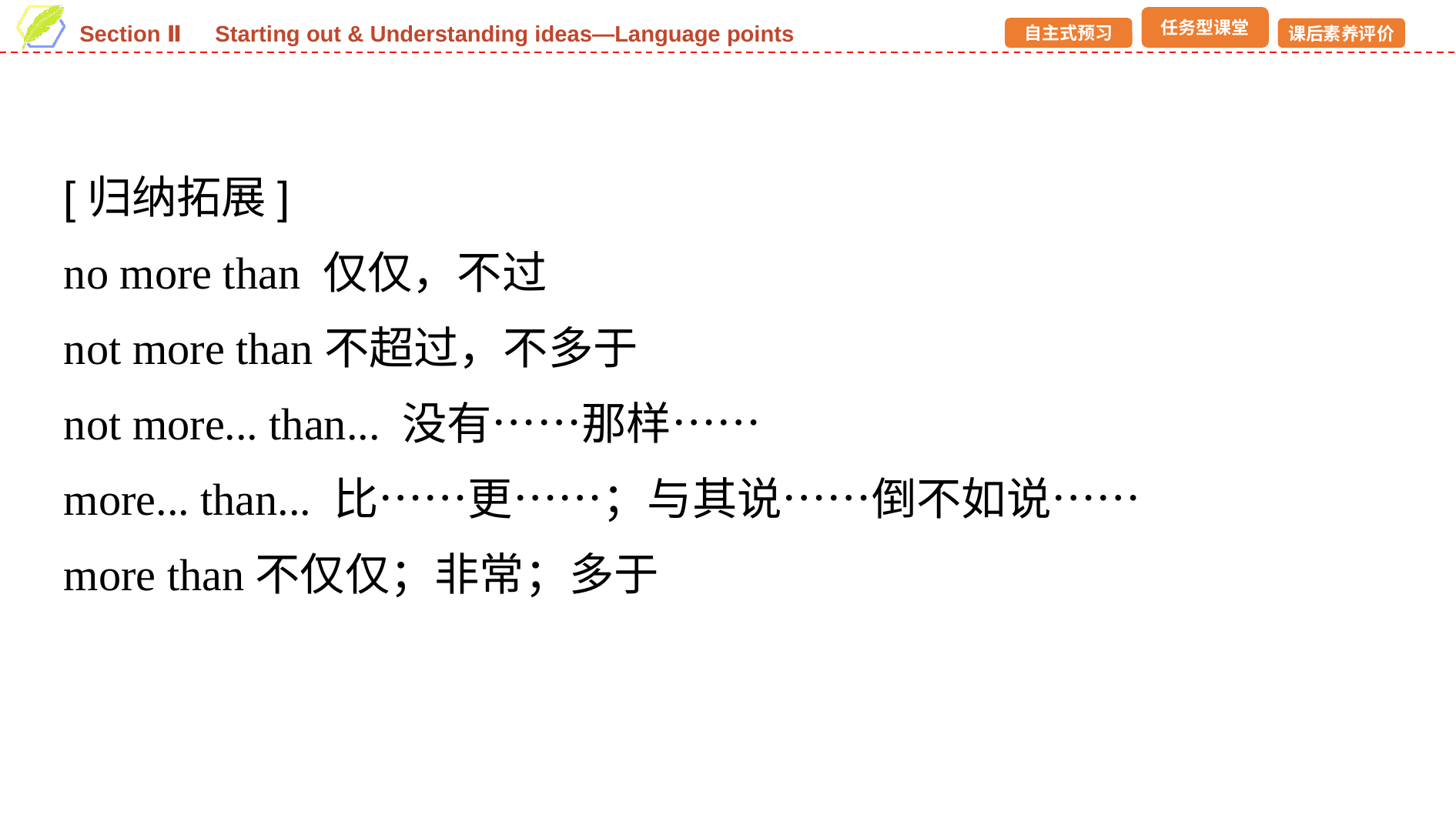

[归纳拓展]
no more than 仅仅，不过
not more than不超过，不多于
not more... than... 没有……那样……
more... than... 比……更……；与其说……倒不如说……
more than不仅仅；非常；多于